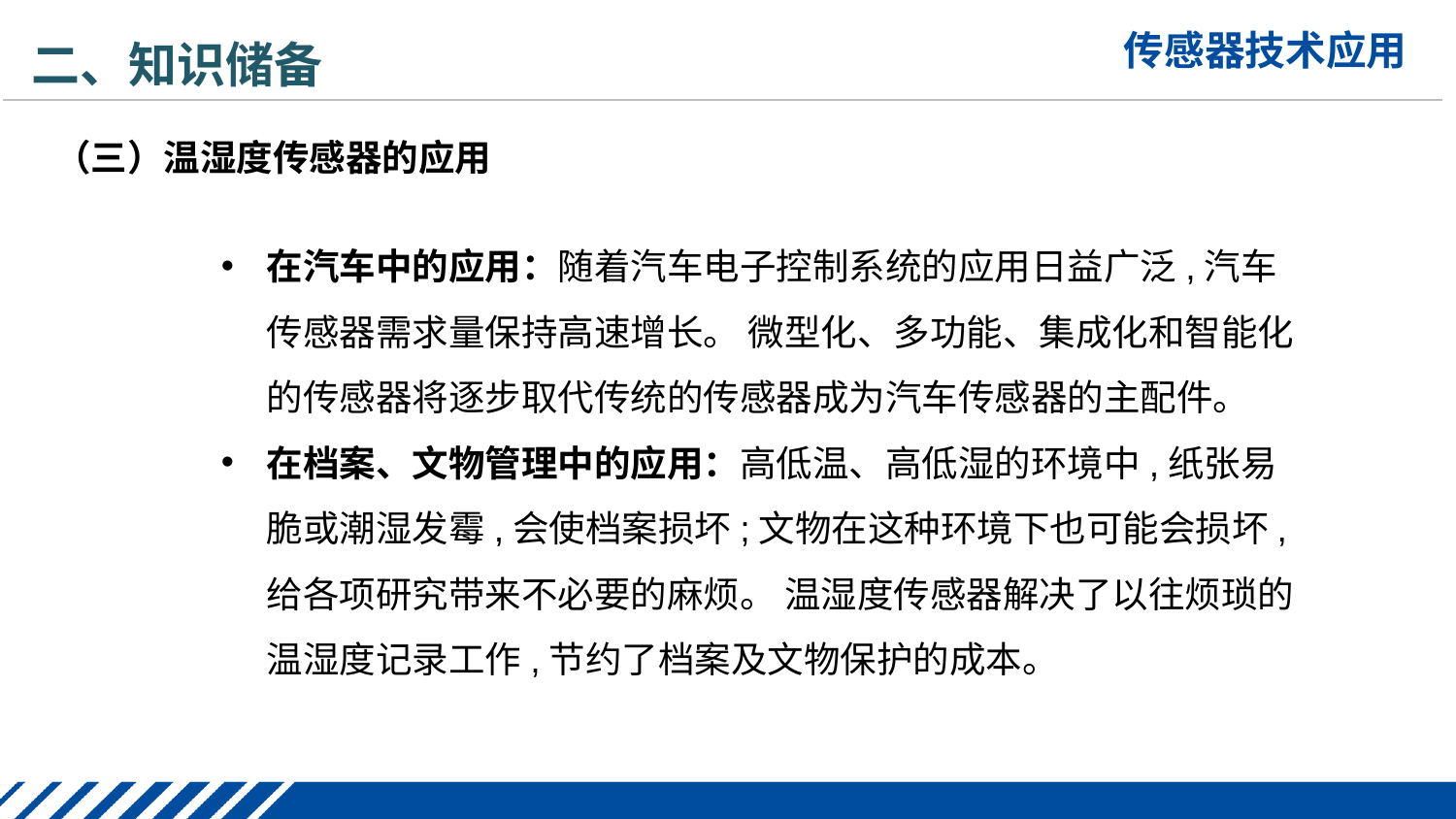

二、知识储备
（三）温湿度传感器的应用
在汽车中的应用：随着汽车电子控制系统的应用日益广泛,汽车传感器需求量保持高速增长。 微型化、多功能、集成化和智能化的传感器将逐步取代传统的传感器成为汽车传感器的主配件。
在档案、文物管理中的应用：高低温、高低湿的环境中,纸张易脆或潮湿发霉,会使档案损坏;文物在这种环境下也可能会损坏,给各项研究带来不必要的麻烦。 温湿度传感器解决了以往烦琐的温湿度记录工作,节约了档案及文物保护的成本。